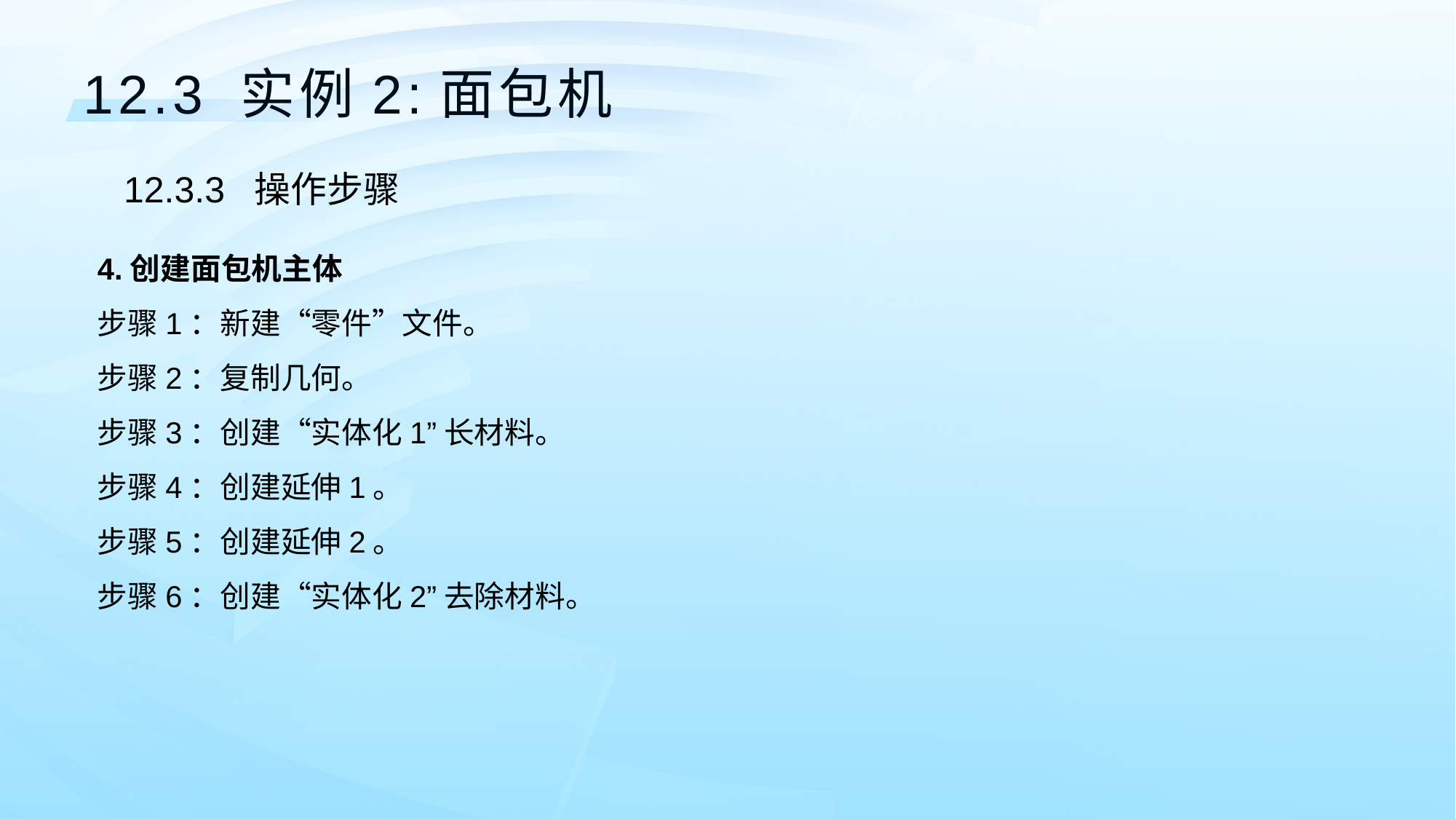

12.3 实例2:面包机
12.3.3  操作步骤
4.创建面包机主体
步骤1：新建“零件”文件。
步骤2：复制几何。
步骤3：创建“实体化1”长材料。
步骤4：创建延伸1。
步骤5：创建延伸2。
步骤6：创建“实体化2”去除材料。